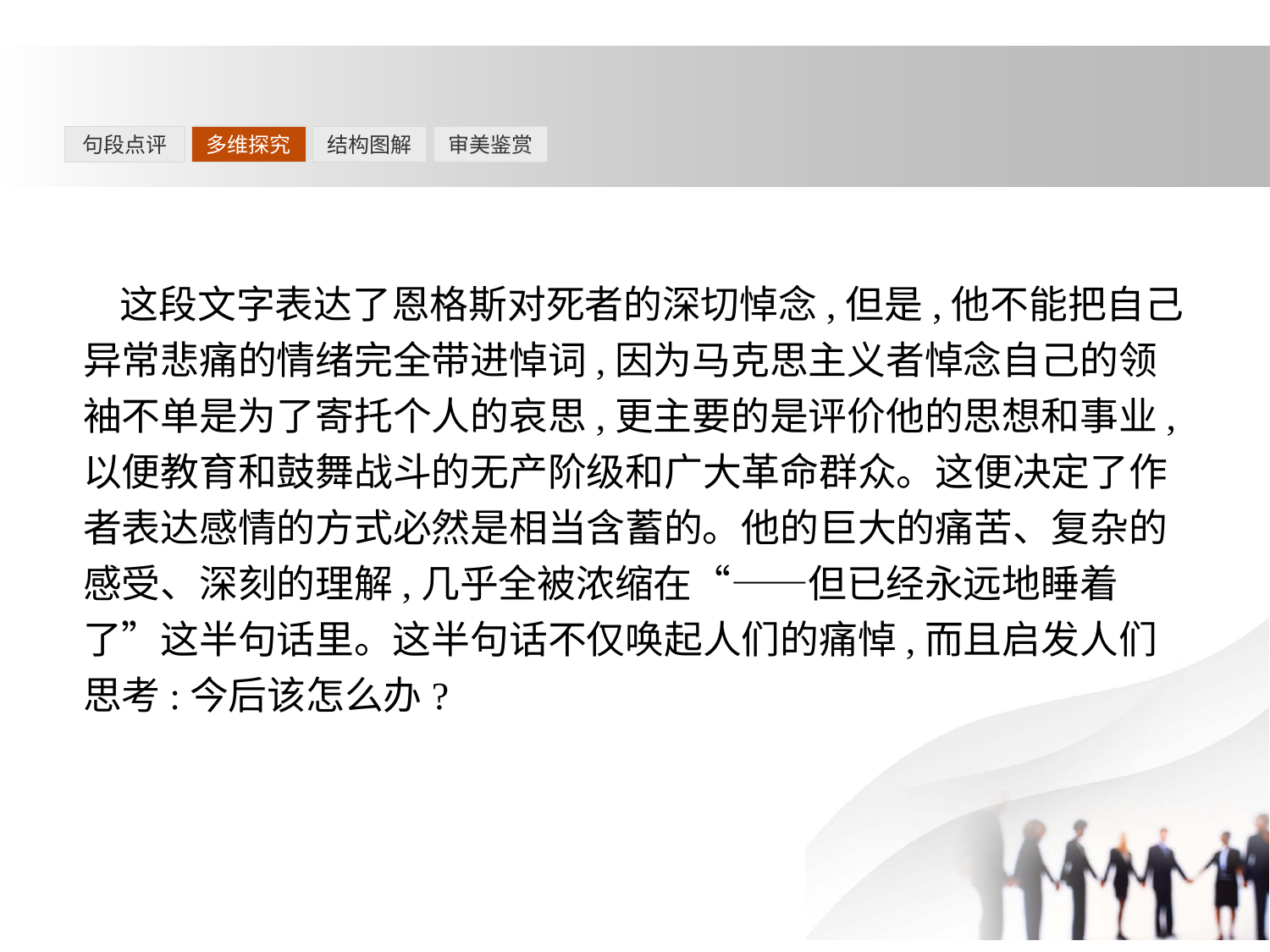

句段点评
多维探究
结构图解
审美鉴赏
这段文字表达了恩格斯对死者的深切悼念,但是,他不能把自己异常悲痛的情绪完全带进悼词,因为马克思主义者悼念自己的领袖不单是为了寄托个人的哀思,更主要的是评价他的思想和事业,以便教育和鼓舞战斗的无产阶级和广大革命群众。这便决定了作者表达感情的方式必然是相当含蓄的。他的巨大的痛苦、复杂的感受、深刻的理解,几乎全被浓缩在“——但已经永远地睡着了”这半句话里。这半句话不仅唤起人们的痛悼,而且启发人们思考:今后该怎么办?